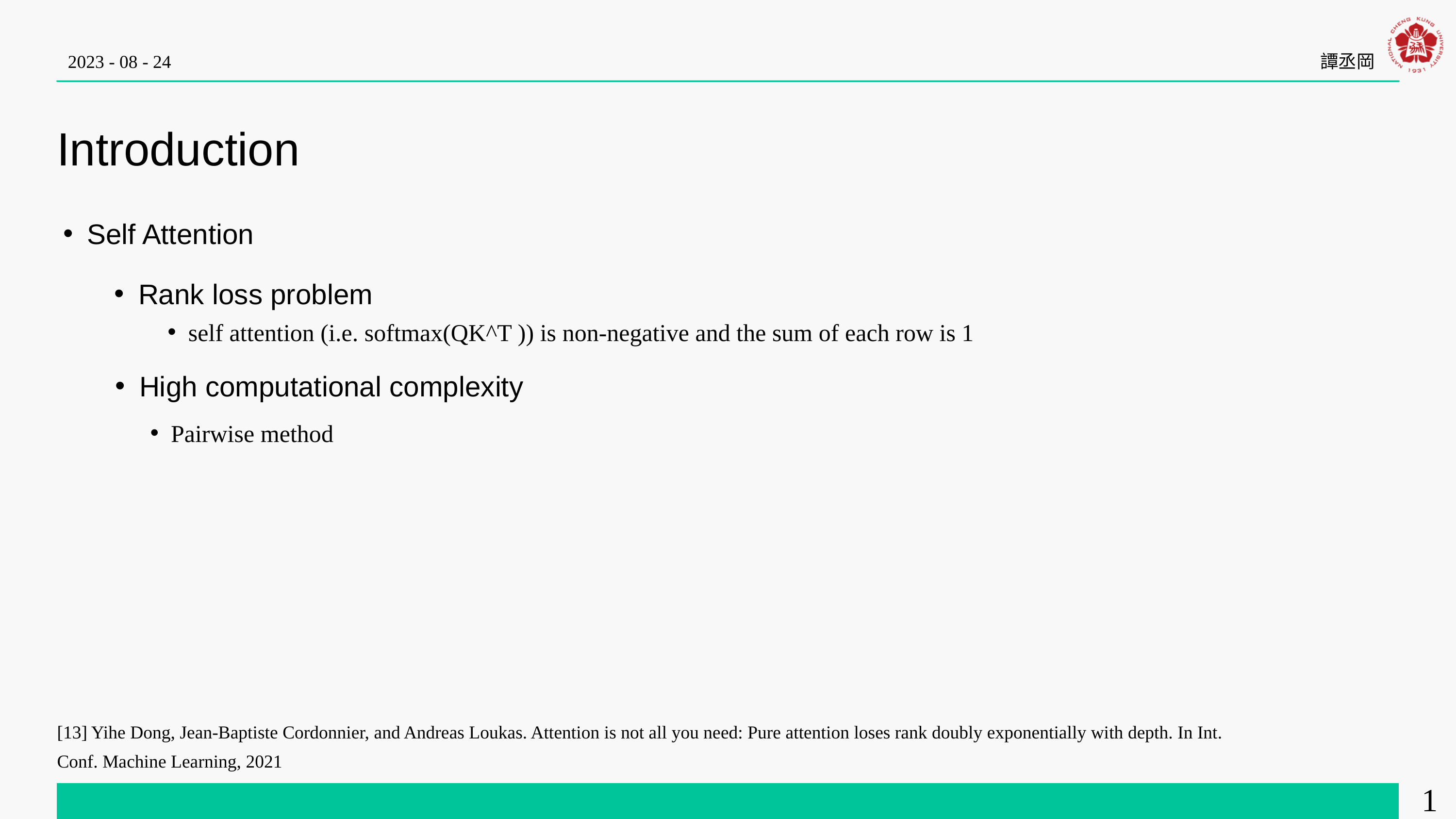

2023 - 08 - 24
譚丞岡

Introduction
Self Attention
Rank loss problem
self attention (i.e. softmax(QK^T )) is non-negative and the sum of each row is 1
High computational complexity
Pairwise method
[13] Yihe Dong, Jean-Baptiste Cordonnier, and Andreas Loukas. Attention is not all you need: Pure attention loses rank doubly exponentially with depth. In Int. Conf. Machine Learning, 2021
10